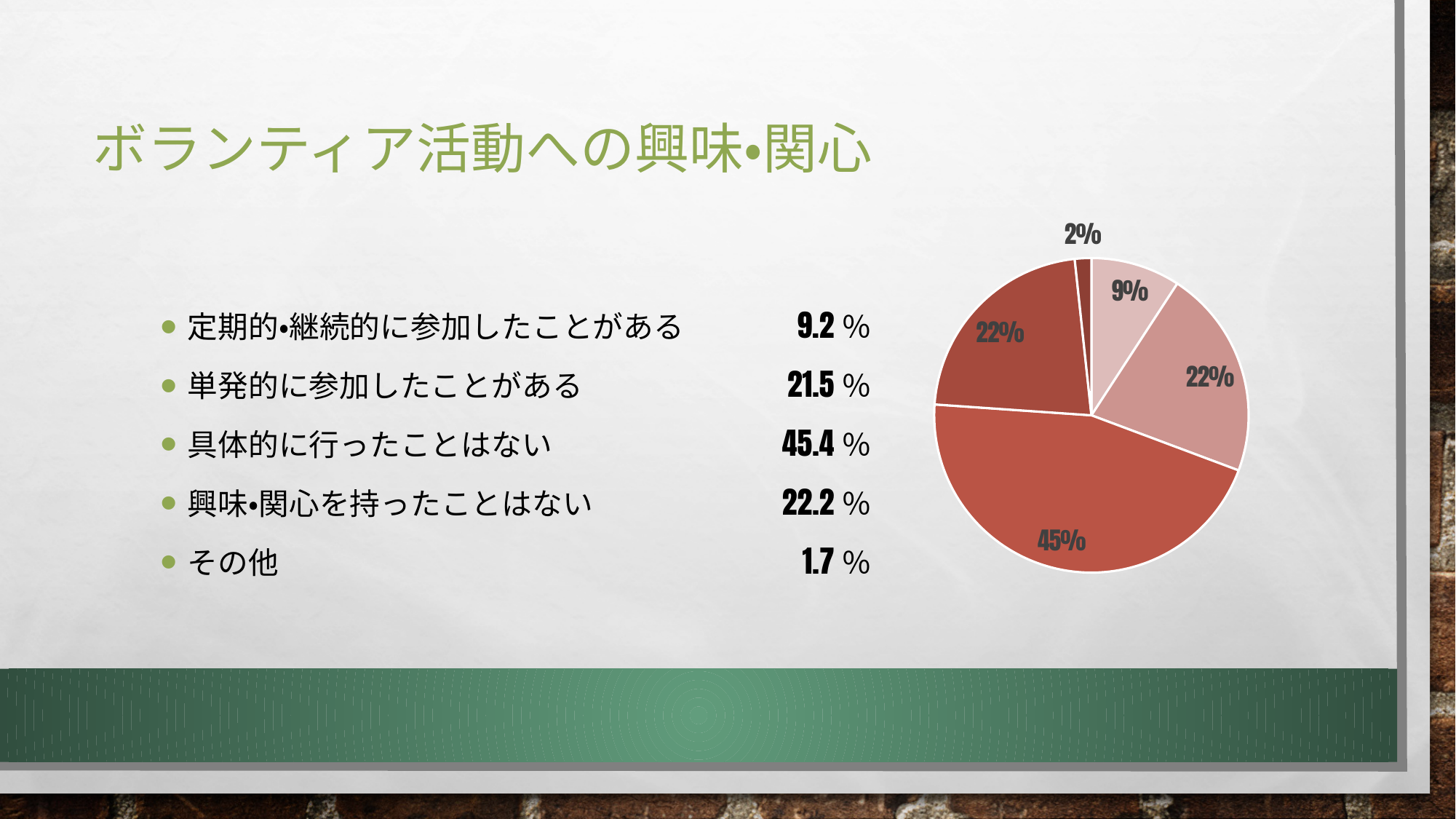

# ボランティア活動への興味・関心

### Chart

| Category |  |
|---|---|
| 継続的に参加したことがある | 0.092 |
| 単発的に参加したことがある | 0.215 |
| 具体的に行ったことはない | 0.454 |
| 興味・関心を持ったことはない | 0.222 |
| その他 | 0.017 |
定期的・継続的に参加したことがある	9.2％
単発的に参加したことがある	21.5％
具体的に行ったことはない	45.4％
興味・関心を持ったことはない	22.2％
その他	1.7％